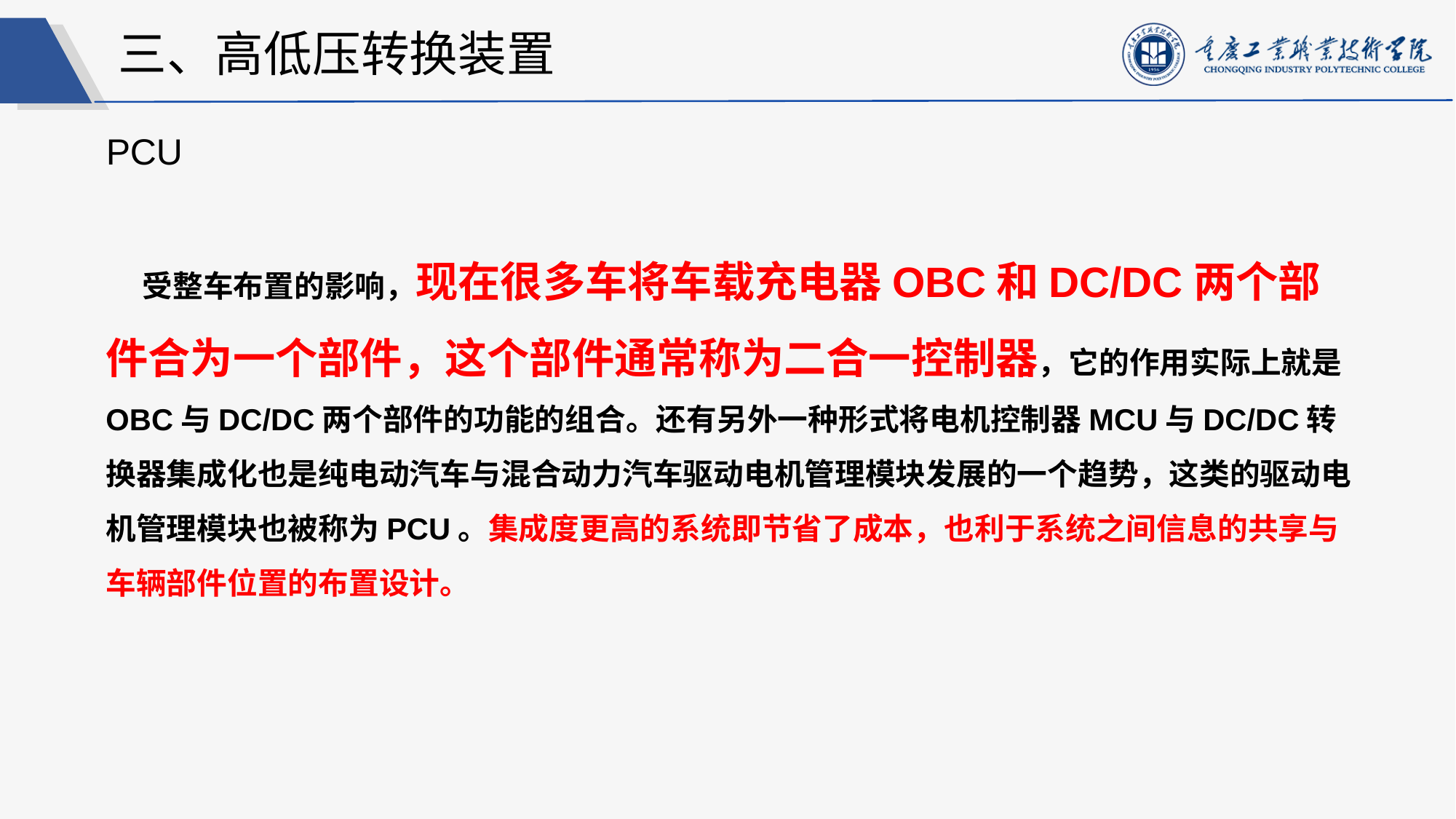

三、高低压转换装置
PCU
受整车布置的影响，现在很多车将车载充电器OBC和DC/DC两个部件合为一个部件，这个部件通常称为二合一控制器，它的作用实际上就是OBC与DC/DC两个部件的功能的组合。还有另外一种形式将电机控制器MCU与DC/DC转换器集成化也是纯电动汽车与混合动力汽车驱动电机管理模块发展的一个趋势，这类的驱动电机管理模块也被称为PCU。集成度更高的系统即节省了成本，也利于系统之间信息的共享与车辆部件位置的布置设计。